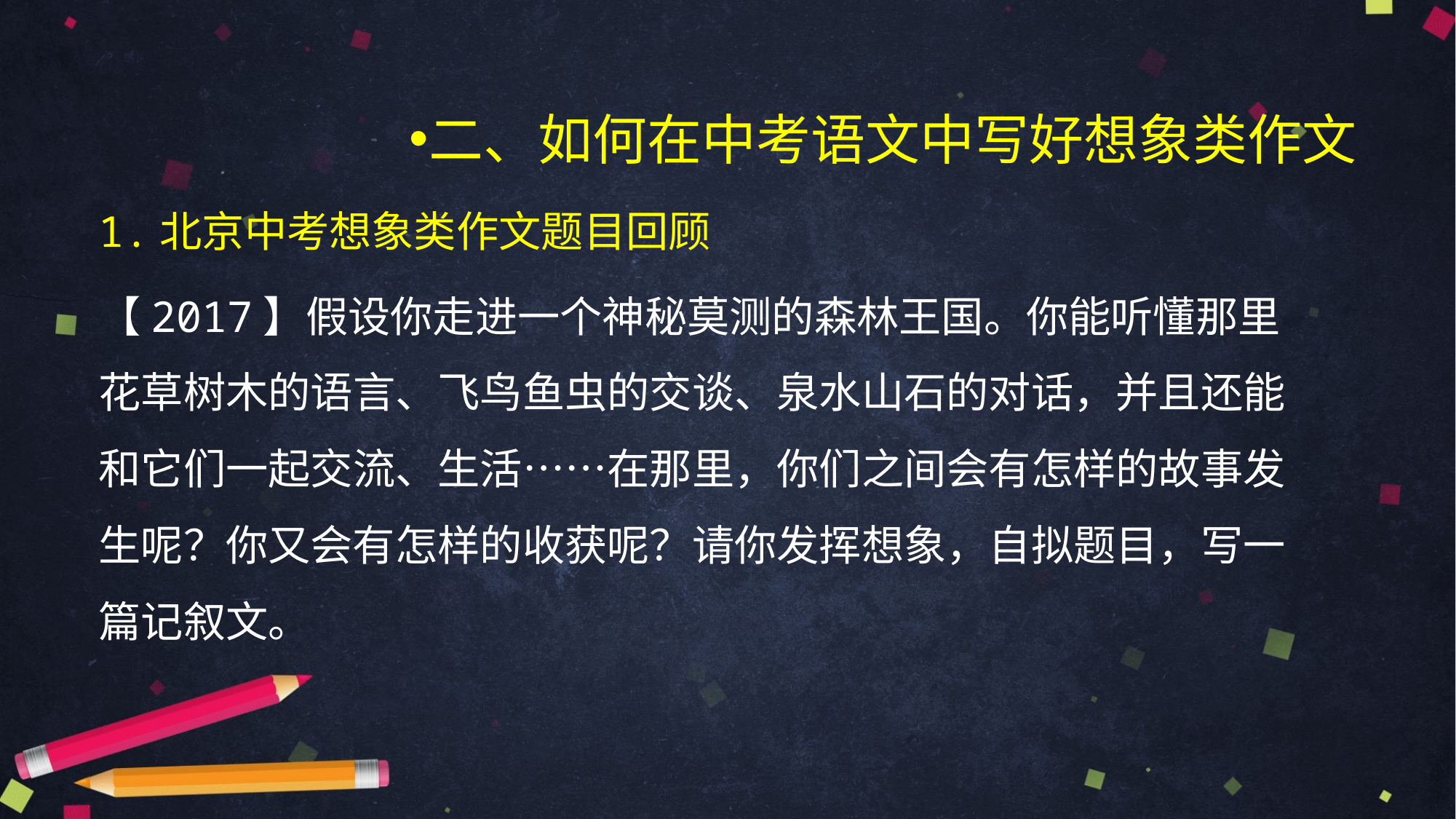

二、如何在中考语文中写好想象类作文
1.北京中考想象类作文题目回顾
【2017】假设你走进一个神秘莫测的森林王国。你能听懂那里花草树木的语言、飞鸟鱼虫的交谈、泉水山石的对话，并且还能和它们一起交流、生活……在那里，你们之间会有怎样的故事发生呢？你又会有怎样的收获呢？请你发挥想象，自拟题目，写一篇记叙文。